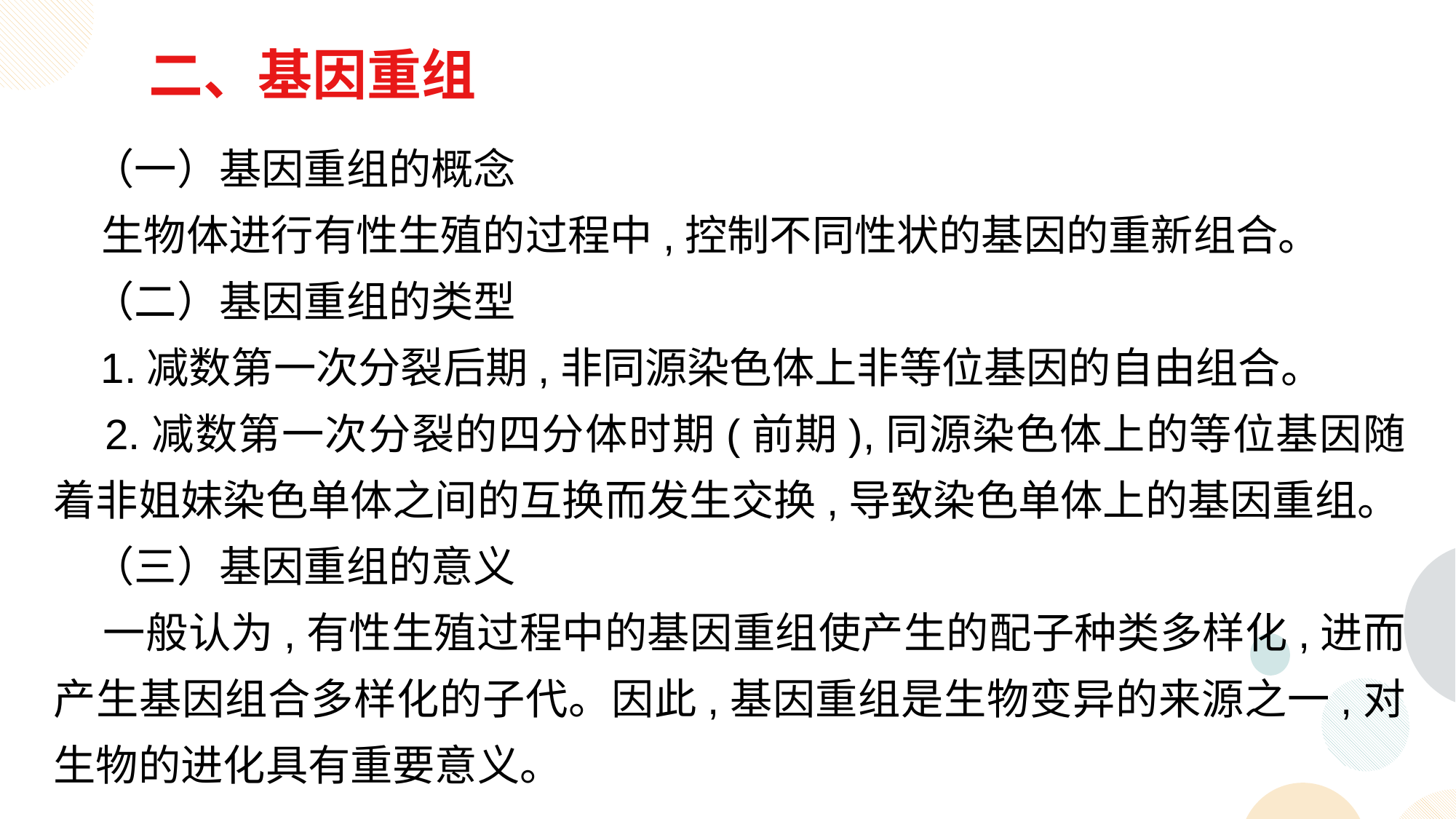

二、基因重组
   （一）基因重组的概念
    生物体进行有性生殖的过程中,控制不同性状的基因的重新组合。
   （二）基因重组的类型
    1.减数第一次分裂后期,非同源染色体上非等位基因的自由组合。
    2.减数第一次分裂的四分体时期(前期),同源染色体上的等位基因随着非姐妹染色单体之间的互换而发生交换,导致染色单体上的基因重组。
   （三）基因重组的意义
    一般认为,有性生殖过程中的基因重组使产生的配子种类多样化,进而产生基因组合多样化的子代。因此,基因重组是生物变异的来源之一,对生物的进化具有重要意义。